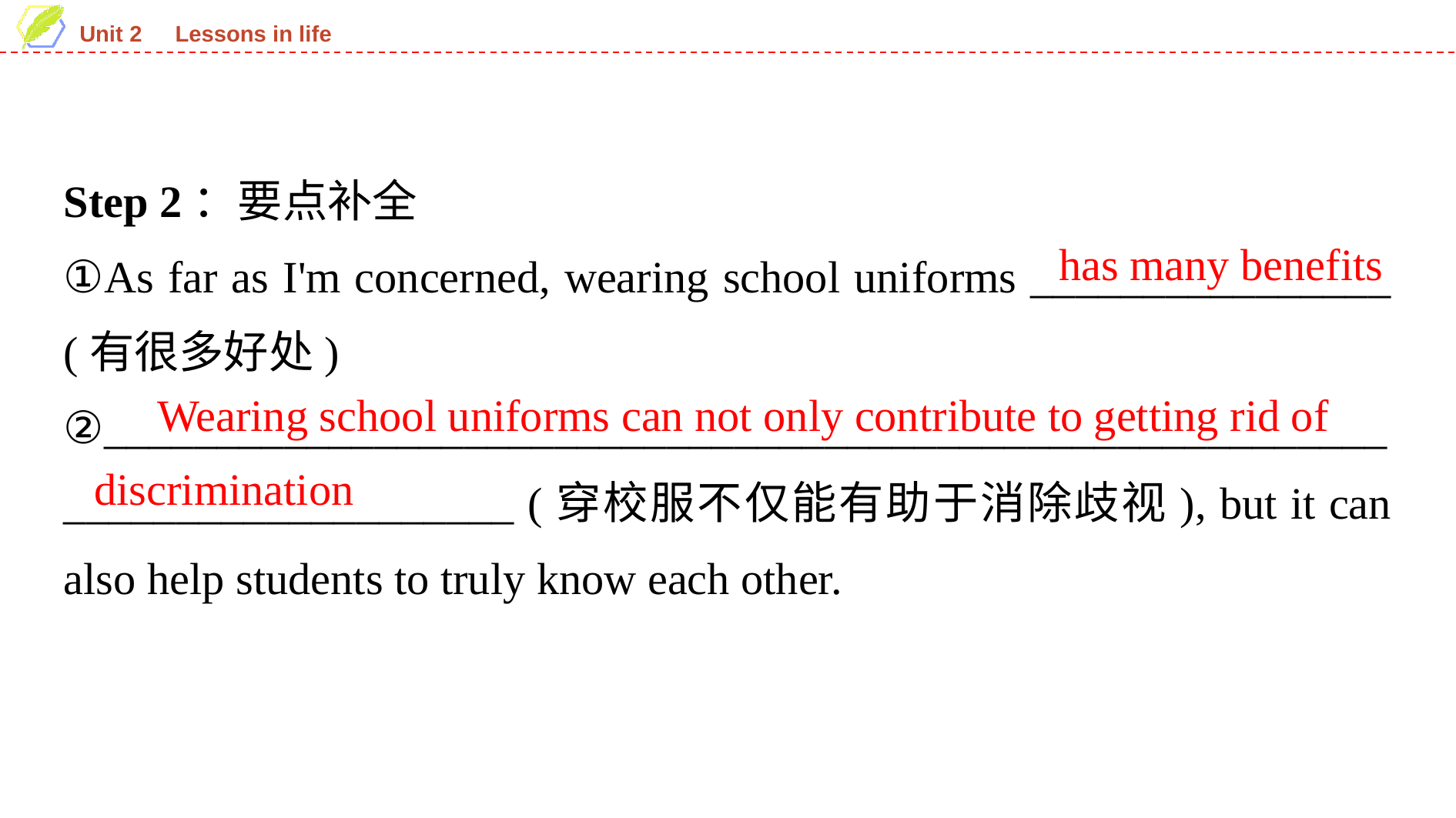

Step 2：要点补全
①As far as I'm concerned, wearing school uniforms ________________ (有很多好处)
②_________________________________________________________ ____________________ (穿校服不仅能有助于消除歧视), but it can also help students to truly know each other.
has many benefits
Wearing school uniforms can not only contribute to getting rid of
discrimination